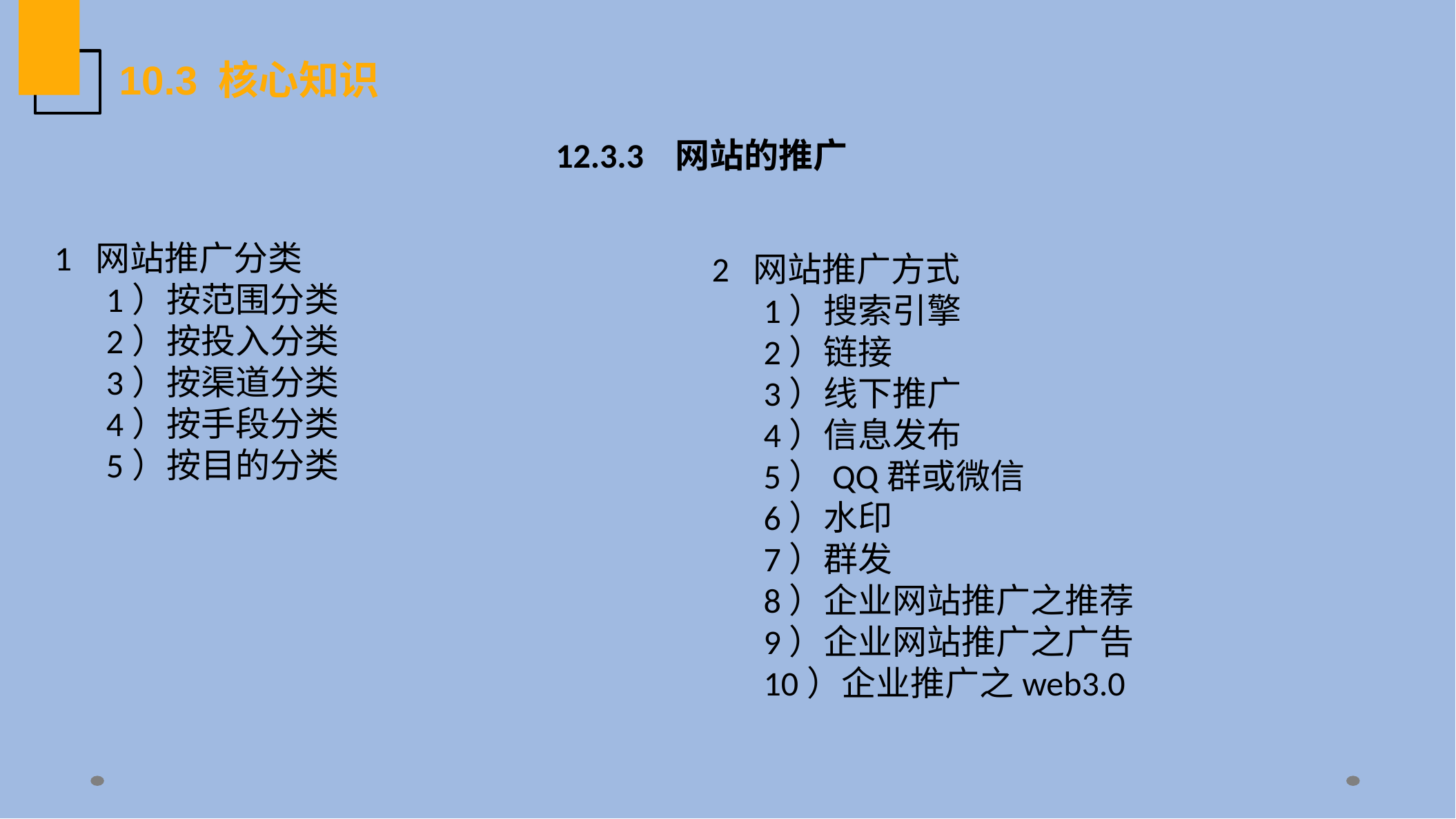

10.3 核心知识
12.3.3   网站的推广

1  网站推广分类
1）按范围分类
2）按投入分类
3）按渠道分类
4）按手段分类
5）按目的分类
2  网站推广方式
1）搜索引擎
2）链接
3）线下推广
4）信息发布
5）QQ群或微信
6）水印
7）群发
8）企业网站推广之推荐
9）企业网站推广之广告
10）企业推广之web3.0